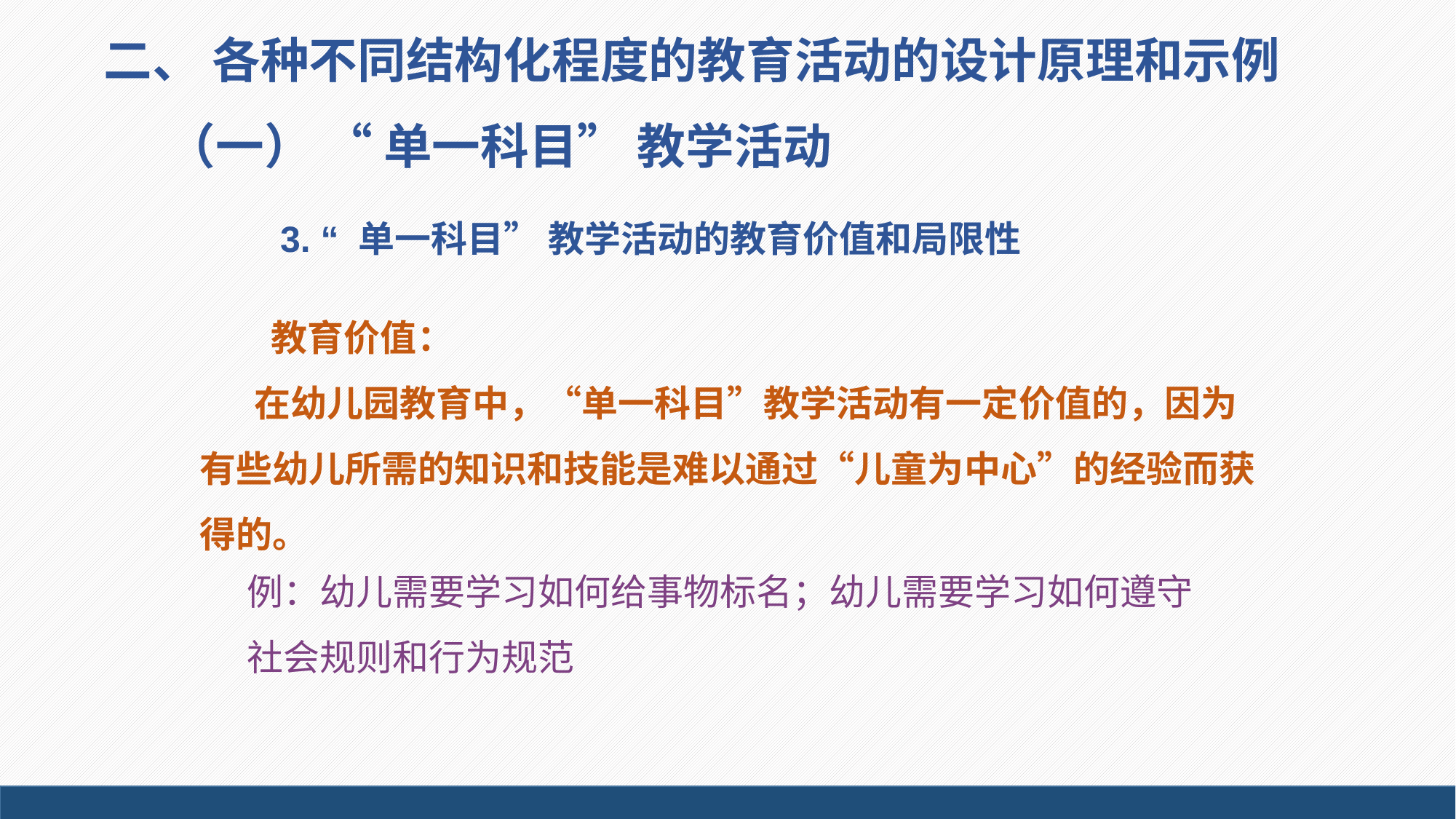

二、 各种不同结构化程度的教育活动的设计原理和示例
（一） “ 单一科目” 教学活动
3. “ 单一科目” 教学活动的教育价值和局限性
 教育价值：
在幼儿园教育中，“单一科目”教学活动有一定价值的，因为有些幼儿所需的知识和技能是难以通过“儿童为中心”的经验而获得的。
例：幼儿需要学习如何给事物标名；幼儿需要学习如何遵守社会规则和行为规范